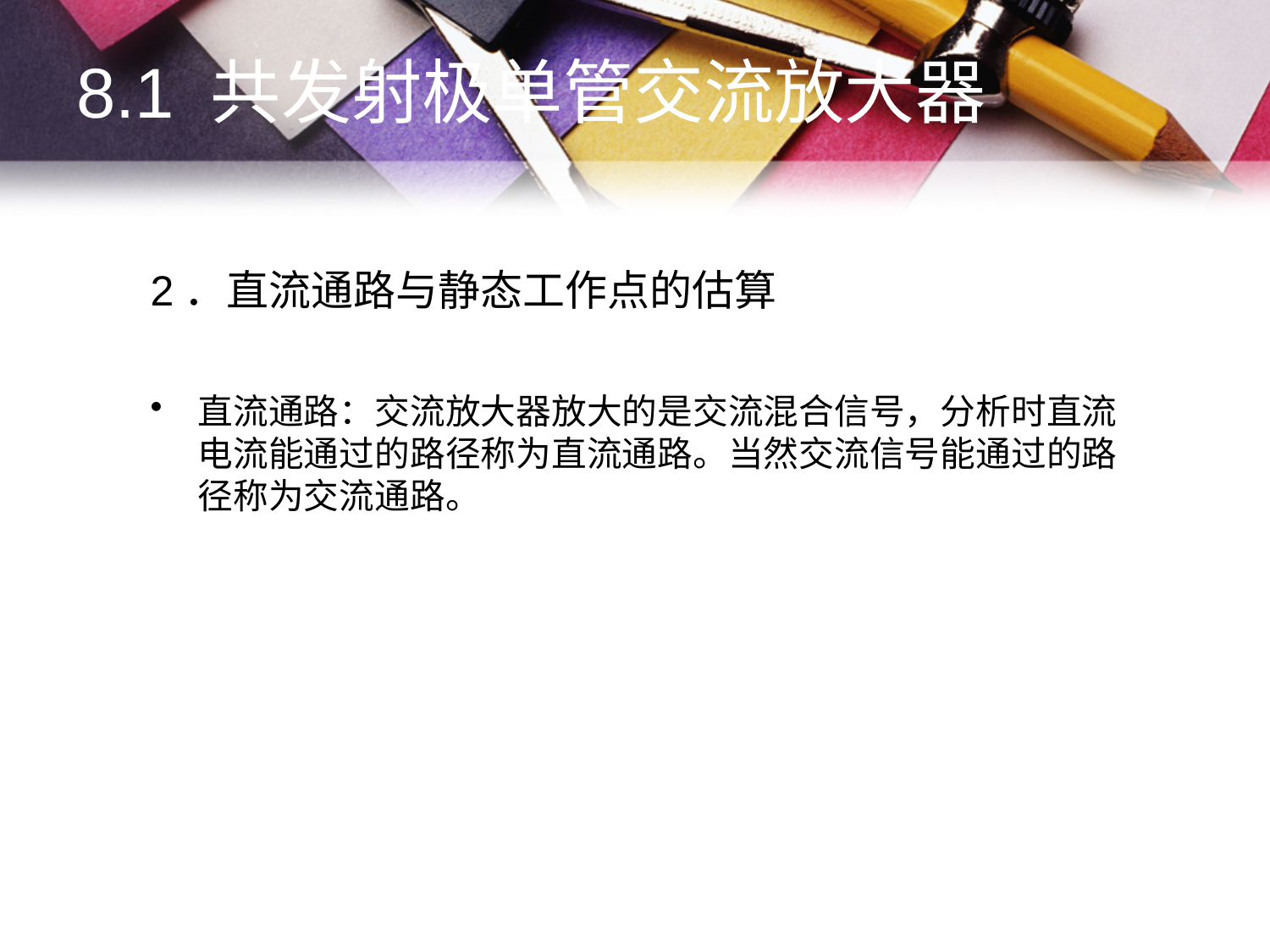

8.1 共发射极单管交流放大器
# 2．直流通路与静态工作点的估算
直流通路：交流放大器放大的是交流混合信号，分析时直流电流能通过的路径称为直流通路。当然交流信号能通过的路径称为交流通路。